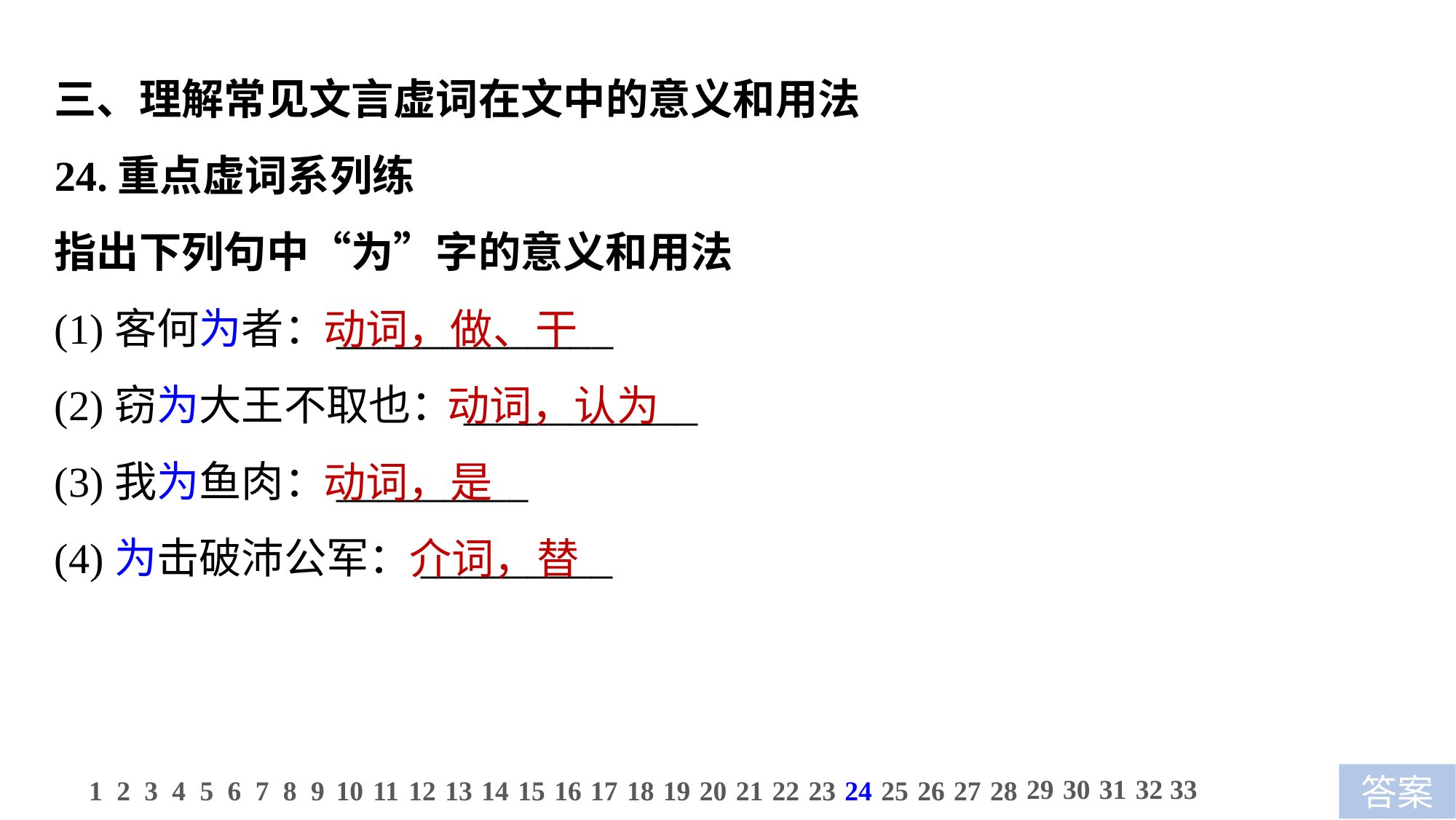

三、理解常见文言虚词在文中的意义和用法
24.重点虚词系列练
指出下列句中“为”字的意义和用法
(1)客何为者：_____________
(2)窃为大王不取也：___________
(3)我为鱼肉：_________
(4)为击破沛公军：_________
动词，做、干
            动词，认为
动词，是
        介词，替
29
30
31
32
33
1
2
3
4
5
6
7
8
9
10
11
12
13
14
15
16
17
18
19
20
21
22
23
24
25
26
27
28
答案